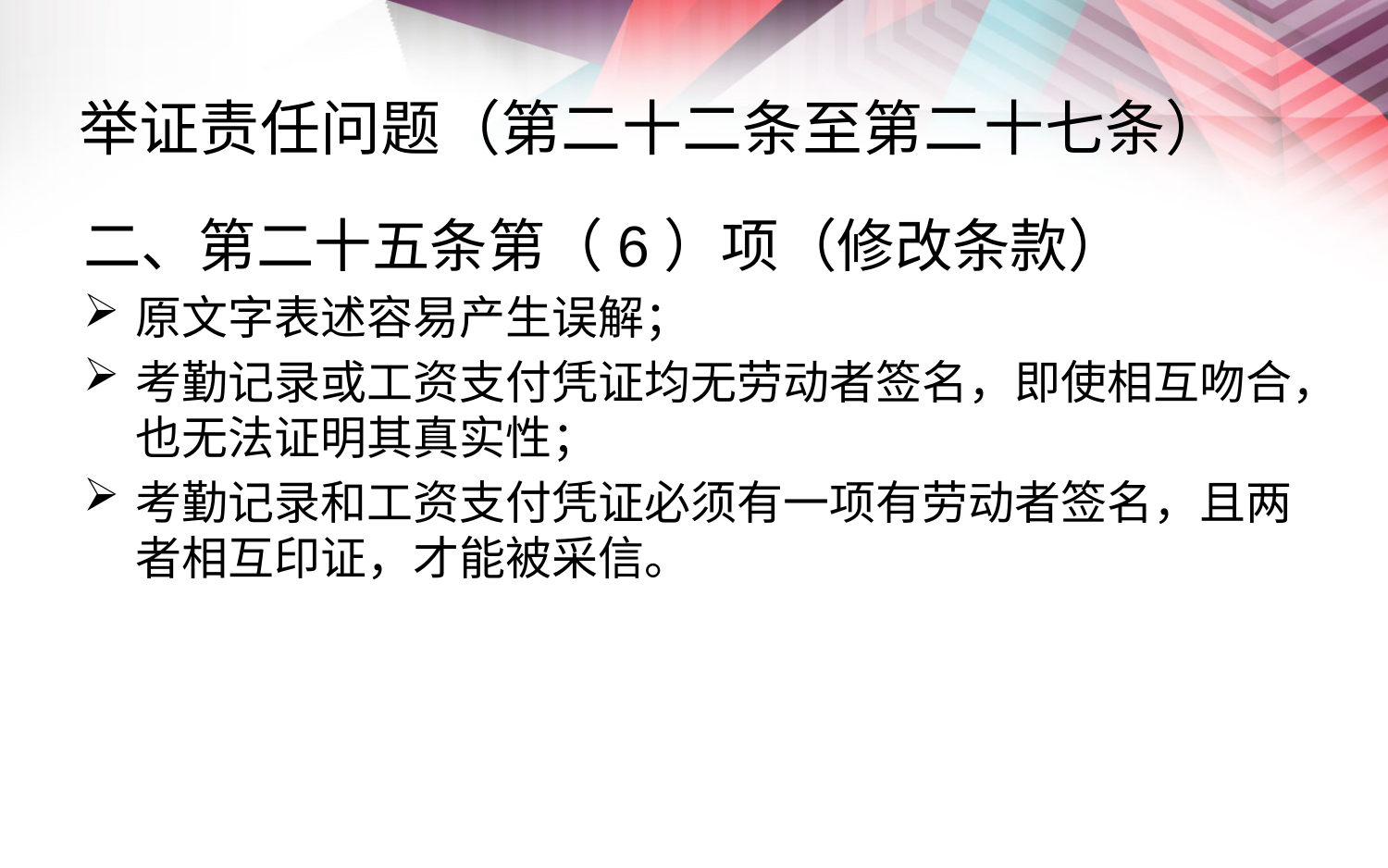

# 举证责任问题（第二十二条至第二十七条）
二、第二十五条第（6）项（修改条款）
原文字表述容易产生误解；
考勤记录或工资支付凭证均无劳动者签名，即使相互吻合，也无法证明其真实性；
考勤记录和工资支付凭证必须有一项有劳动者签名，且两者相互印证，才能被采信。